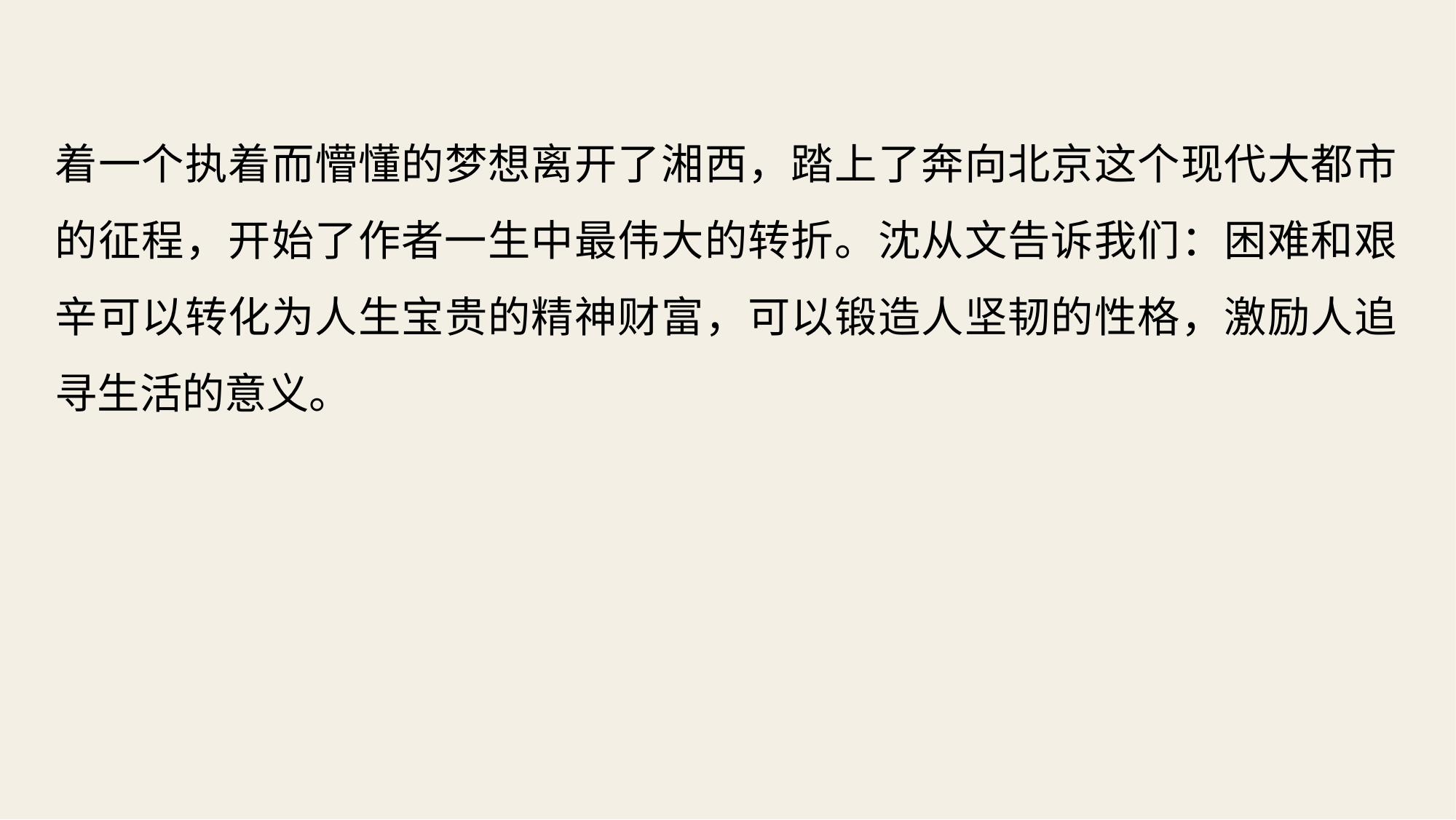

着一个执着而懵懂的梦想离开了湘西，踏上了奔向北京这个现代大都市的征程，开始了作者一生中最伟大的转折。沈从文告诉我们：困难和艰辛可以转化为人生宝贵的精神财富，可以锻造人坚韧的性格，激励人追寻生活的意义。